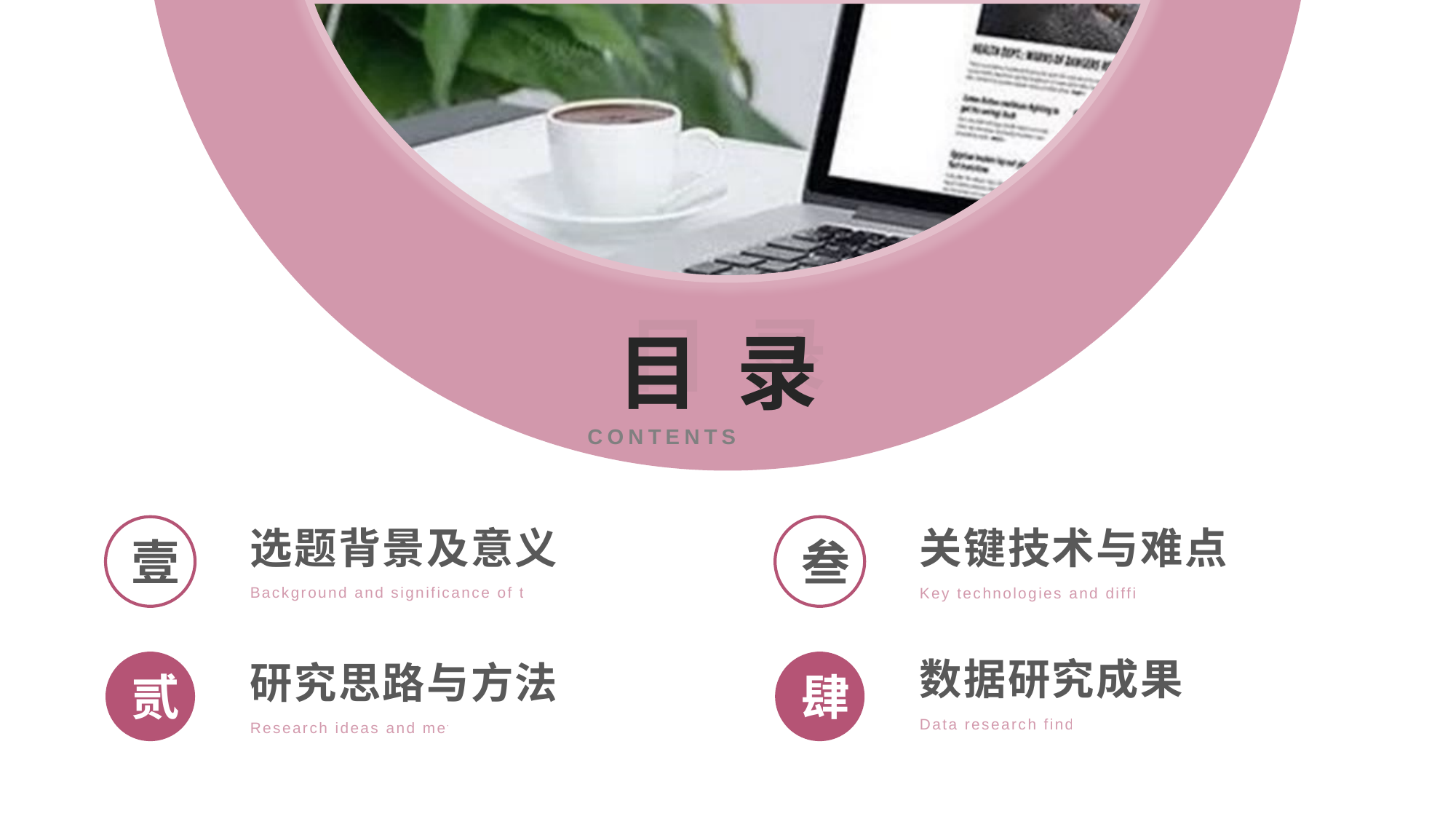

目  录
目  录
CONTENTS
选题背景及意义
Background and significance of the topic

壹
关键技术与难点
Key technologies and difficulties

叁
数据研究成果

肆
Data research findings
研究思路与方法
Research ideas and methods

贰